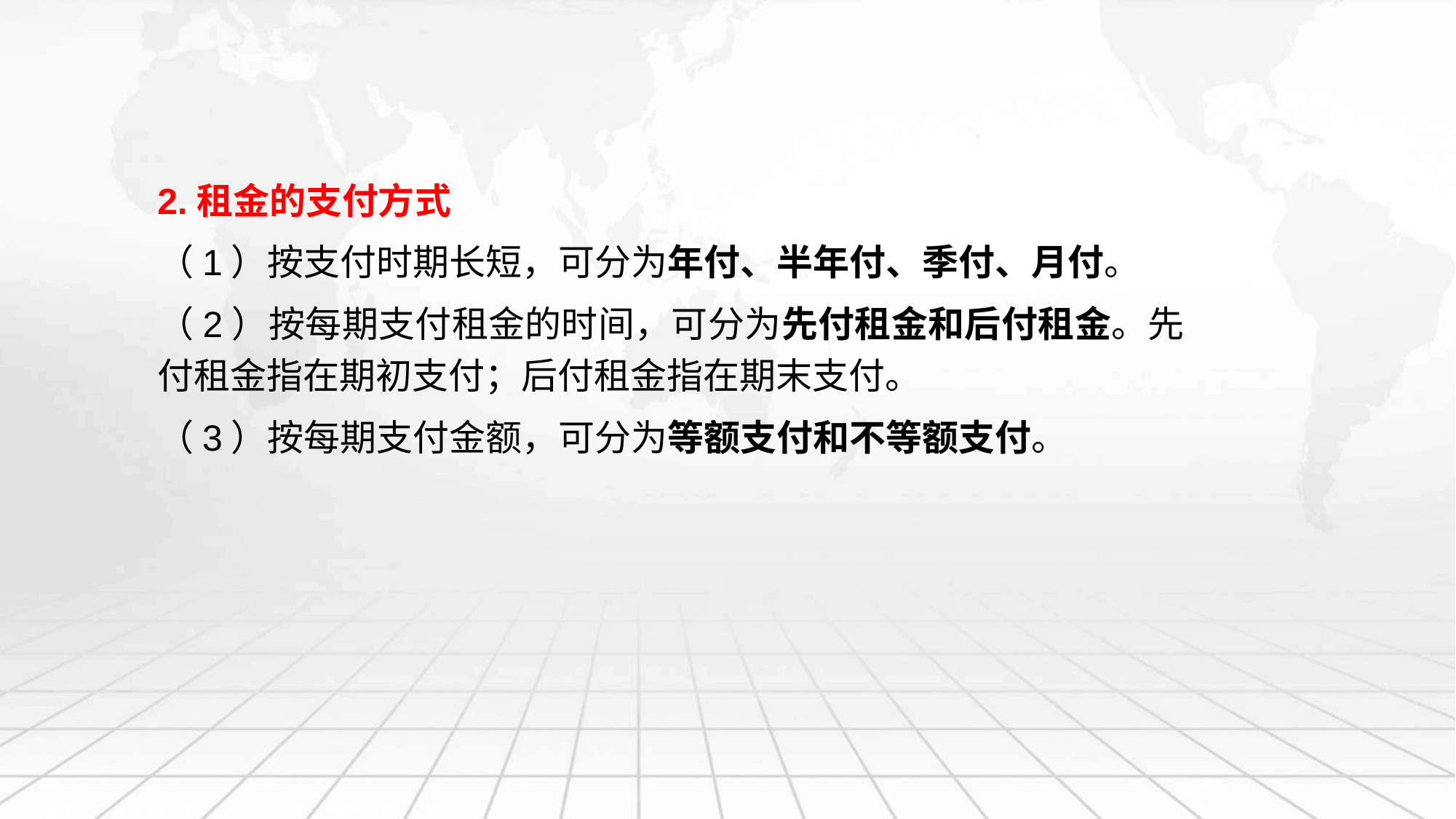

2.租金的支付方式
（1）按支付时期长短，可分为年付、半年付、季付、月付。
（2）按每期支付租金的时间，可分为先付租金和后付租金。先付租金指在期初支付；后付租金指在期末支付。
（3）按每期支付金额，可分为等额支付和不等额支付。